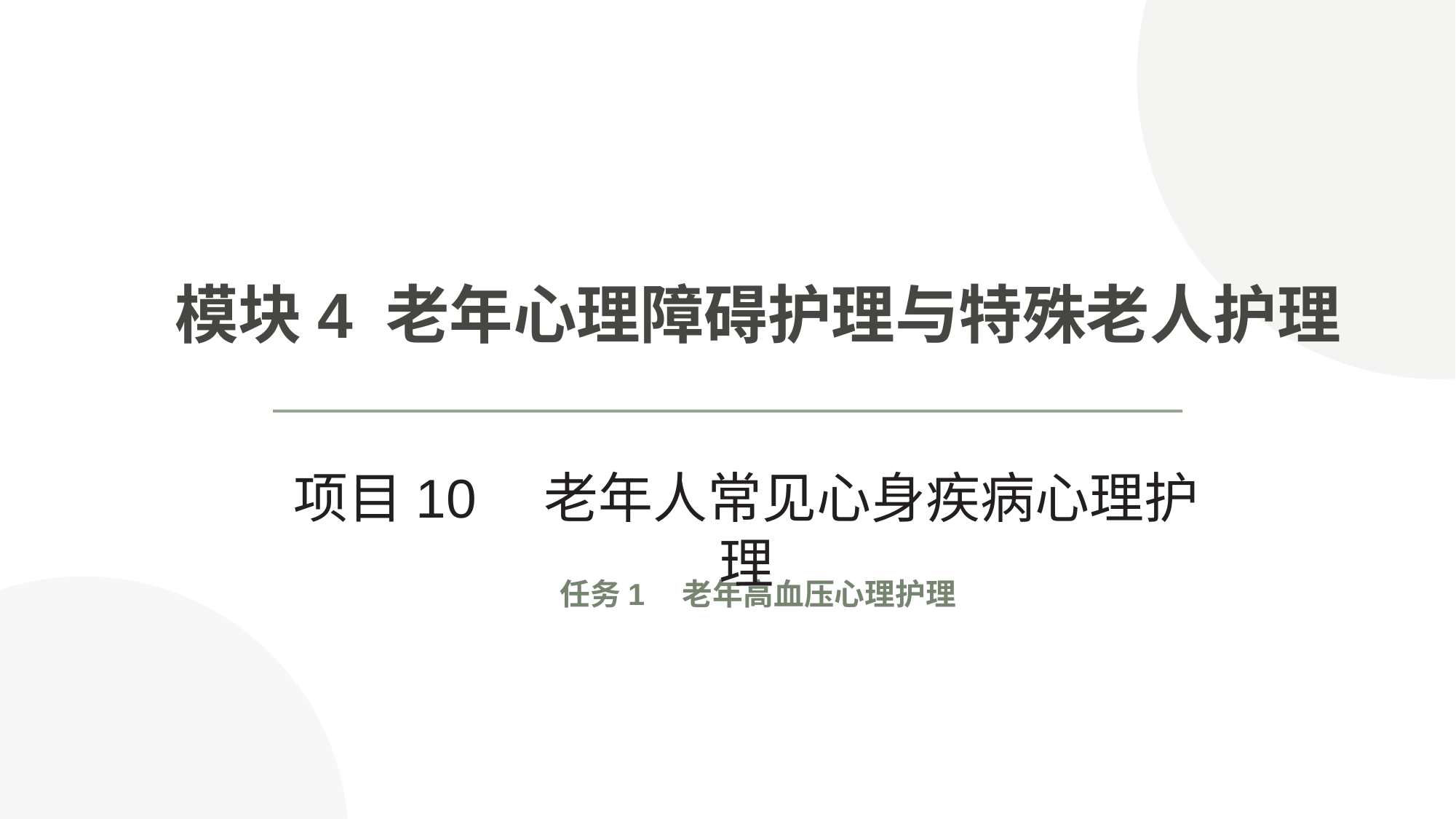

模块4 老年心理障碍护理与特殊老人护理

项目10　老年人常见心身疾病心理护理
任务1　老年高血压心理护理